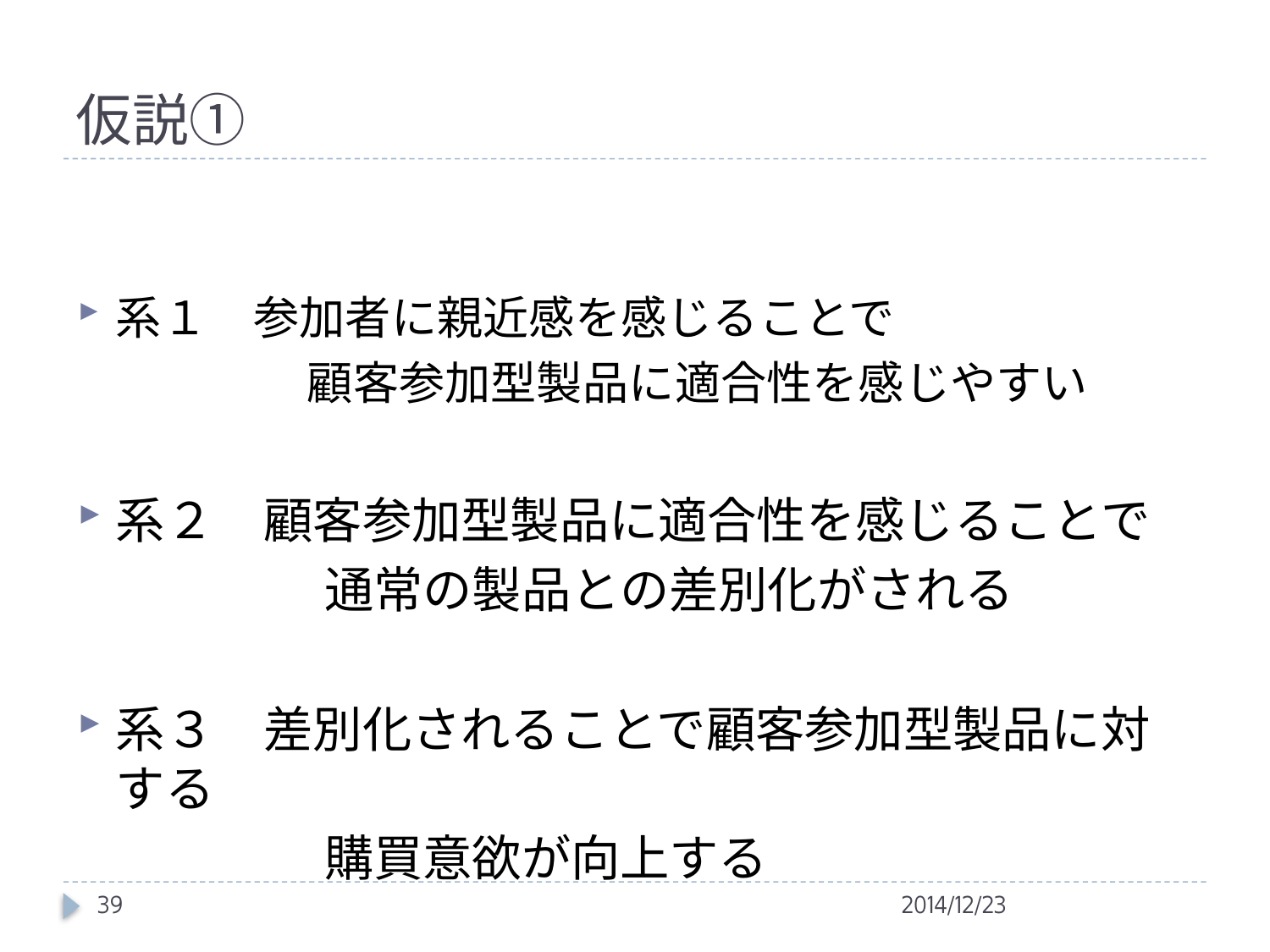

# 仮説①
系１　参加者に親近感を感じることで
　　　　　顧客参加型製品に適合性を感じやすい

系２　顧客参加型製品に適合性を感じることで
　　　　　通常の製品との差別化がされる

系３　差別化されることで顧客参加型製品に対する
　　　　　購買意欲が向上する

39
2014/12/23